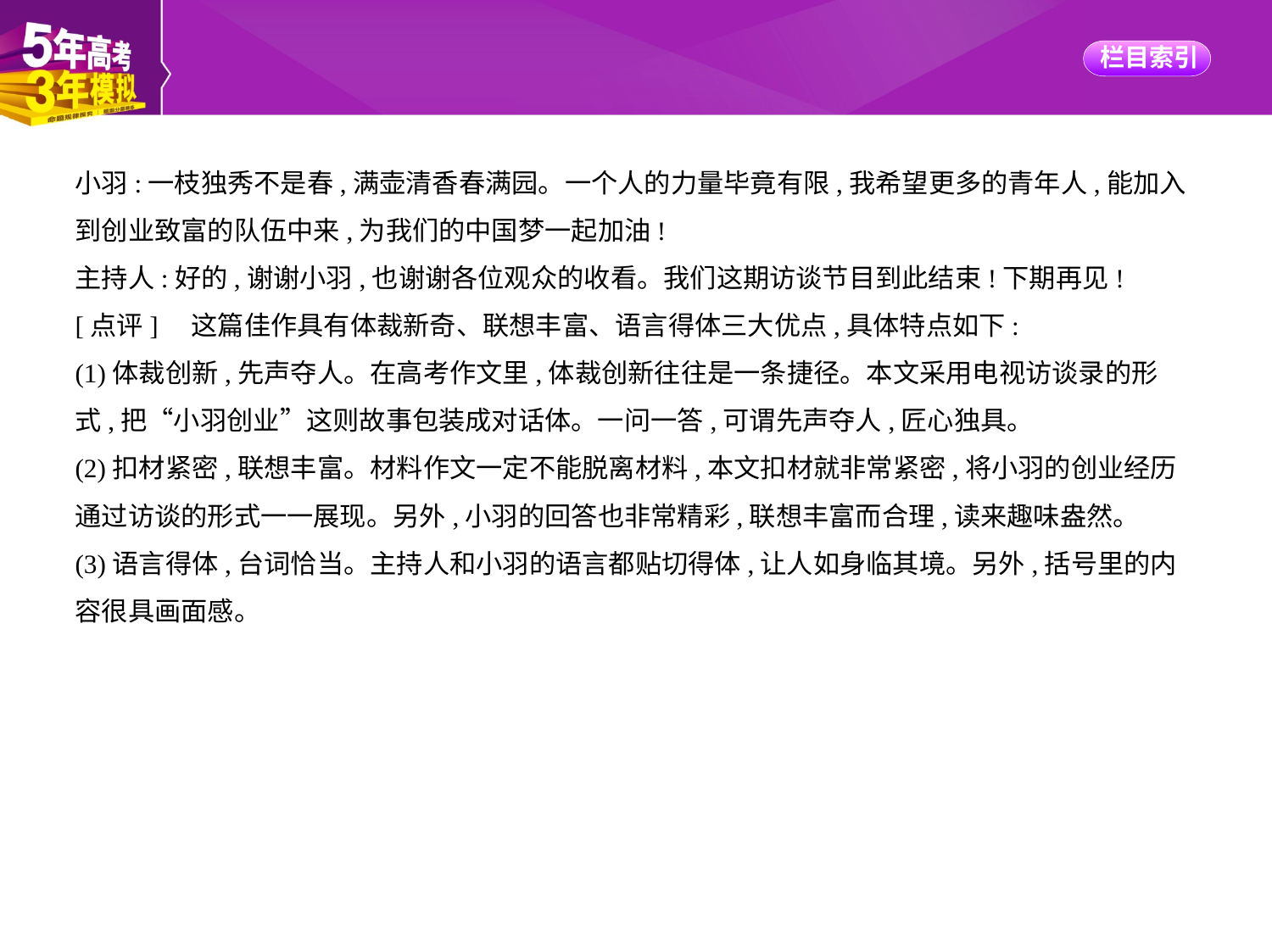

小羽:一枝独秀不是春,满壶清香春满园。一个人的力量毕竟有限,我希望更多的青年人,能加入
到创业致富的队伍中来,为我们的中国梦一起加油!
主持人:好的,谢谢小羽,也谢谢各位观众的收看。我们这期访谈节目到此结束!下期再见!
[点评]　这篇佳作具有体裁新奇、联想丰富、语言得体三大优点,具体特点如下:
(1)体裁创新,先声夺人。在高考作文里,体裁创新往往是一条捷径。本文采用电视访谈录的形
式,把“小羽创业”这则故事包装成对话体。一问一答,可谓先声夺人,匠心独具。
(2)扣材紧密,联想丰富。材料作文一定不能脱离材料,本文扣材就非常紧密,将小羽的创业经历
通过访谈的形式一一展现。另外,小羽的回答也非常精彩,联想丰富而合理,读来趣味盎然。
(3)语言得体,台词恰当。主持人和小羽的语言都贴切得体,让人如身临其境。另外,括号里的内
容很具画面感。